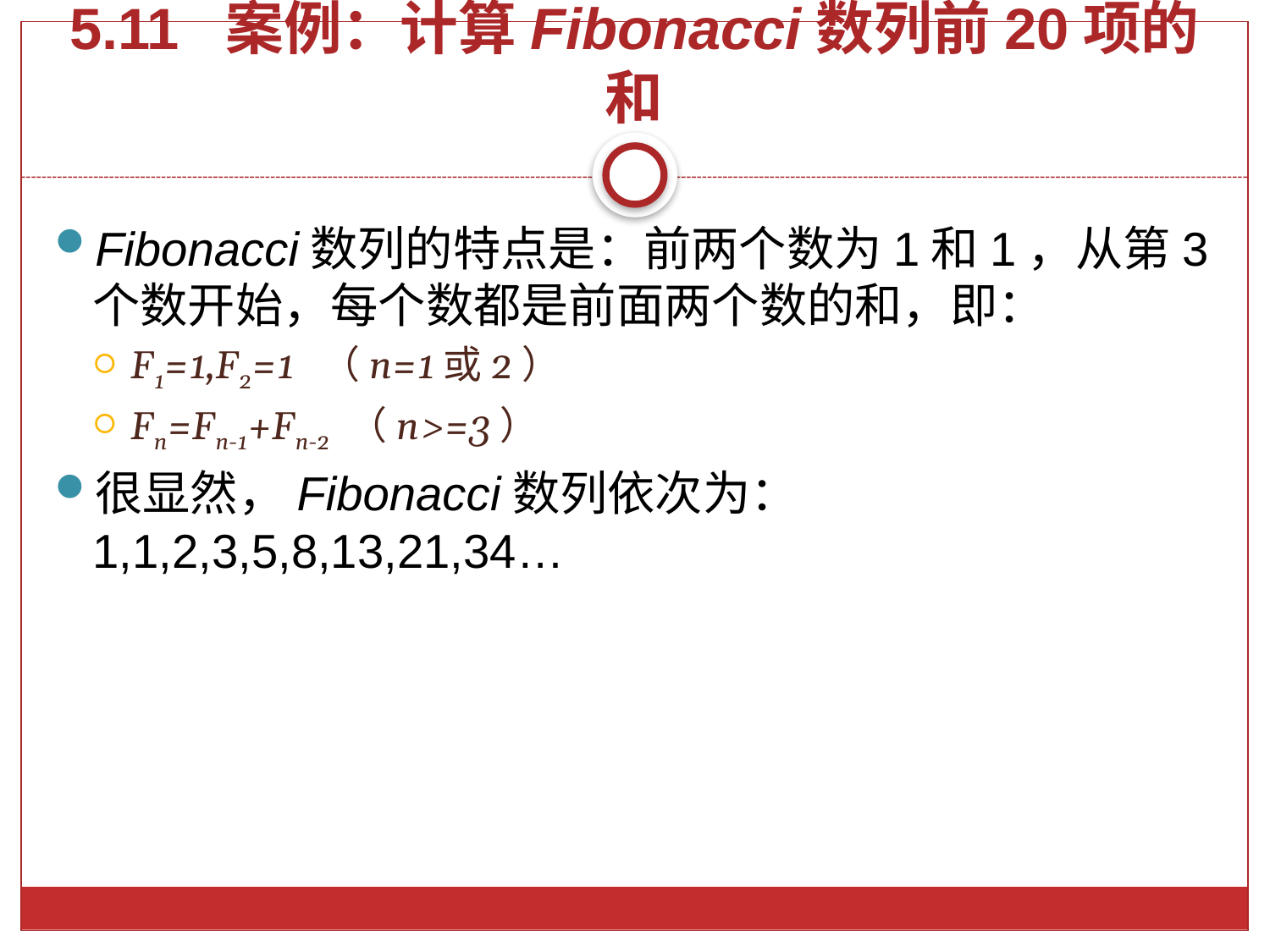

# 5.11  案例：计算Fibonacci数列前20项的和
Fibonacci数列的特点是：前两个数为1和1，从第3个数开始，每个数都是前面两个数的和，即：
F1=1,F2=1  （n=1或2）
Fn=Fn-1+Fn-2 （n>=3）
很显然，Fibonacci数列依次为：1,1,2,3,5,8,13,21,34…